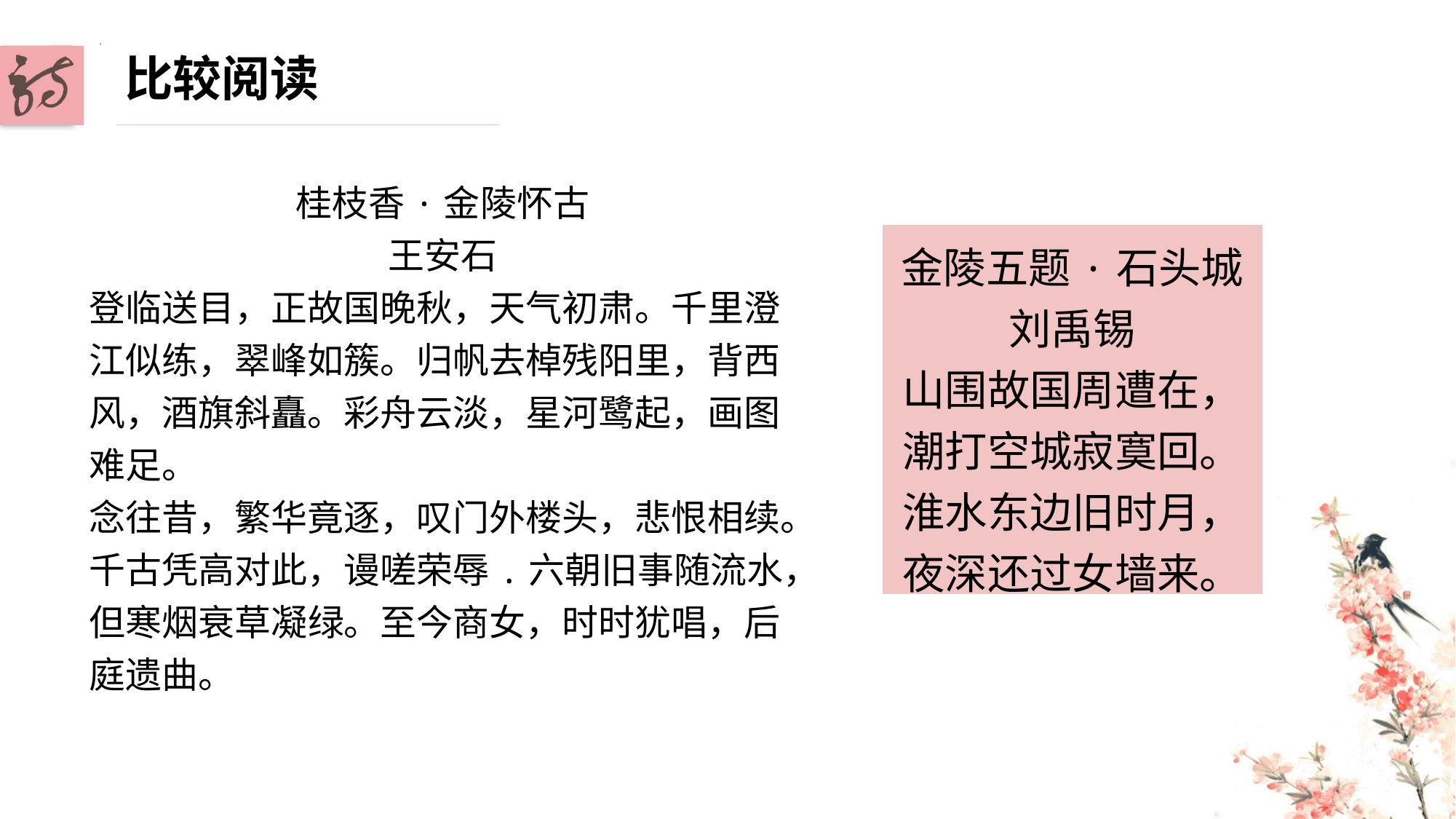

比较阅读
桂枝香·金陵怀古
王安石
登临送目，正故国晚秋，天气初肃。千里澄江似练，翠峰如簇。归帆去棹残阳里，背西风，酒旗斜矗。彩舟云淡，星河鹭起，画图难足。
念往昔，繁华竟逐，叹门外楼头，悲恨相续。千古凭高对此，谩嗟荣辱.六朝旧事随流水，但寒烟衰草凝绿。至今商女，时时犹唱，后庭遗曲。
金陵五题·石头城
刘禹锡
山围故国周遭在，
潮打空城寂寞回。
淮水东边旧时月，
夜深还过女墙来。